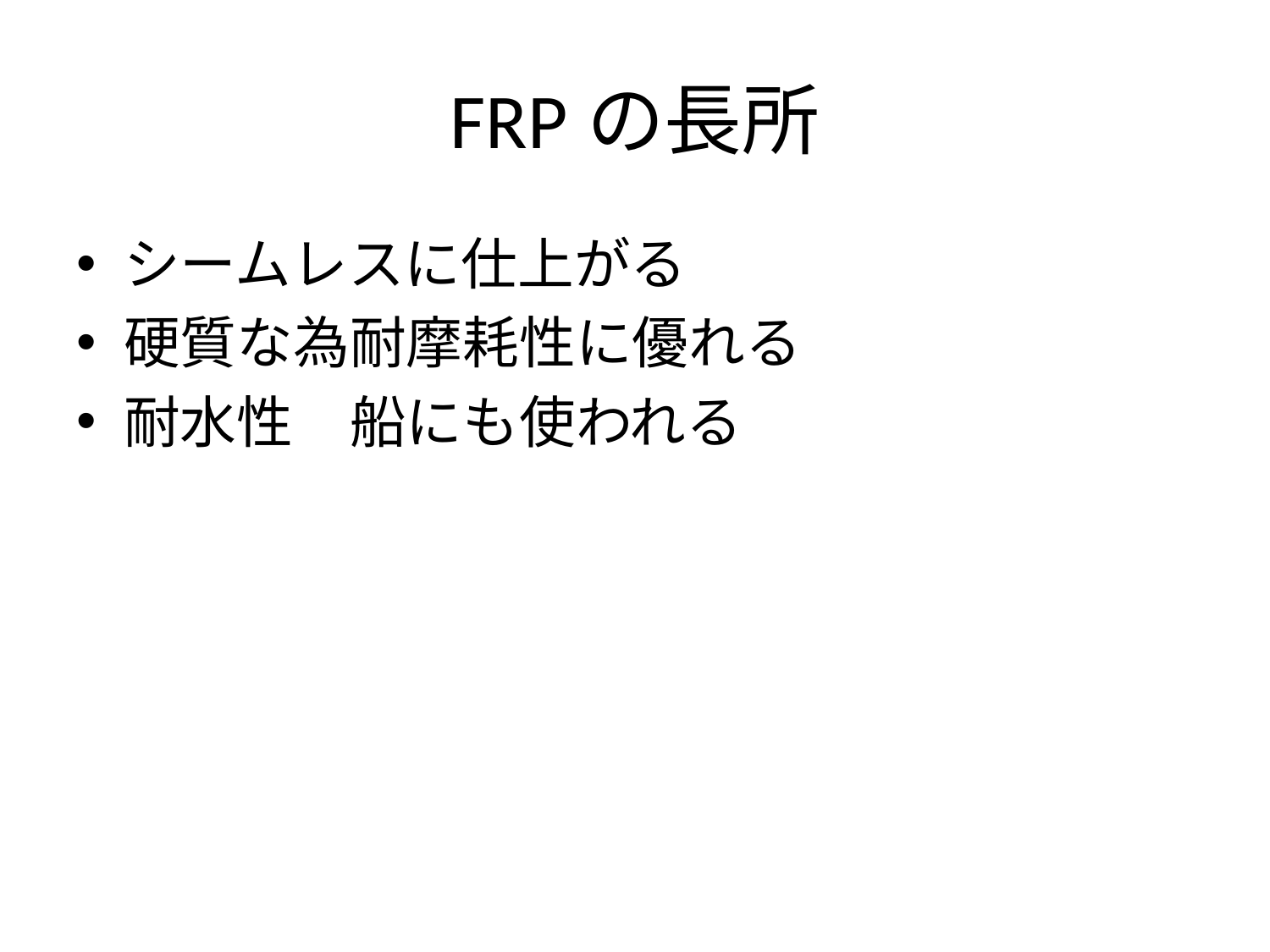

# FRPの長所
シームレスに仕上がる
硬質な為耐摩耗性に優れる
耐水性　船にも使われる